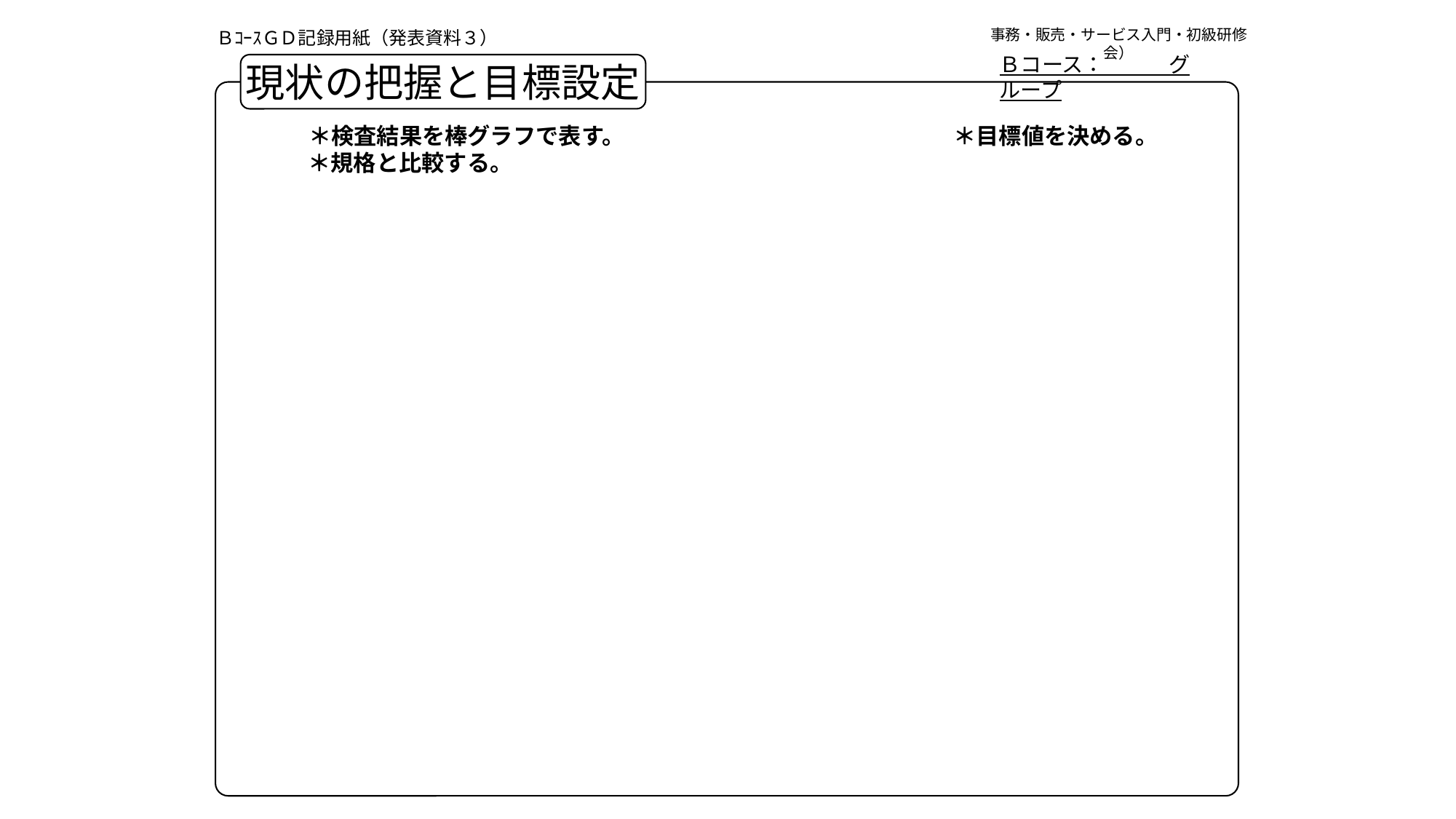

事務・販売・サービス入門・初級研修会）
ＢｺｰｽＧＤ記録用紙（発表資料３）
Ｂコース：　　　グループ
現状の把握と目標設定

＊検査結果を棒グラフで表す。
＊目標値を決める。
＊規格と比較する。